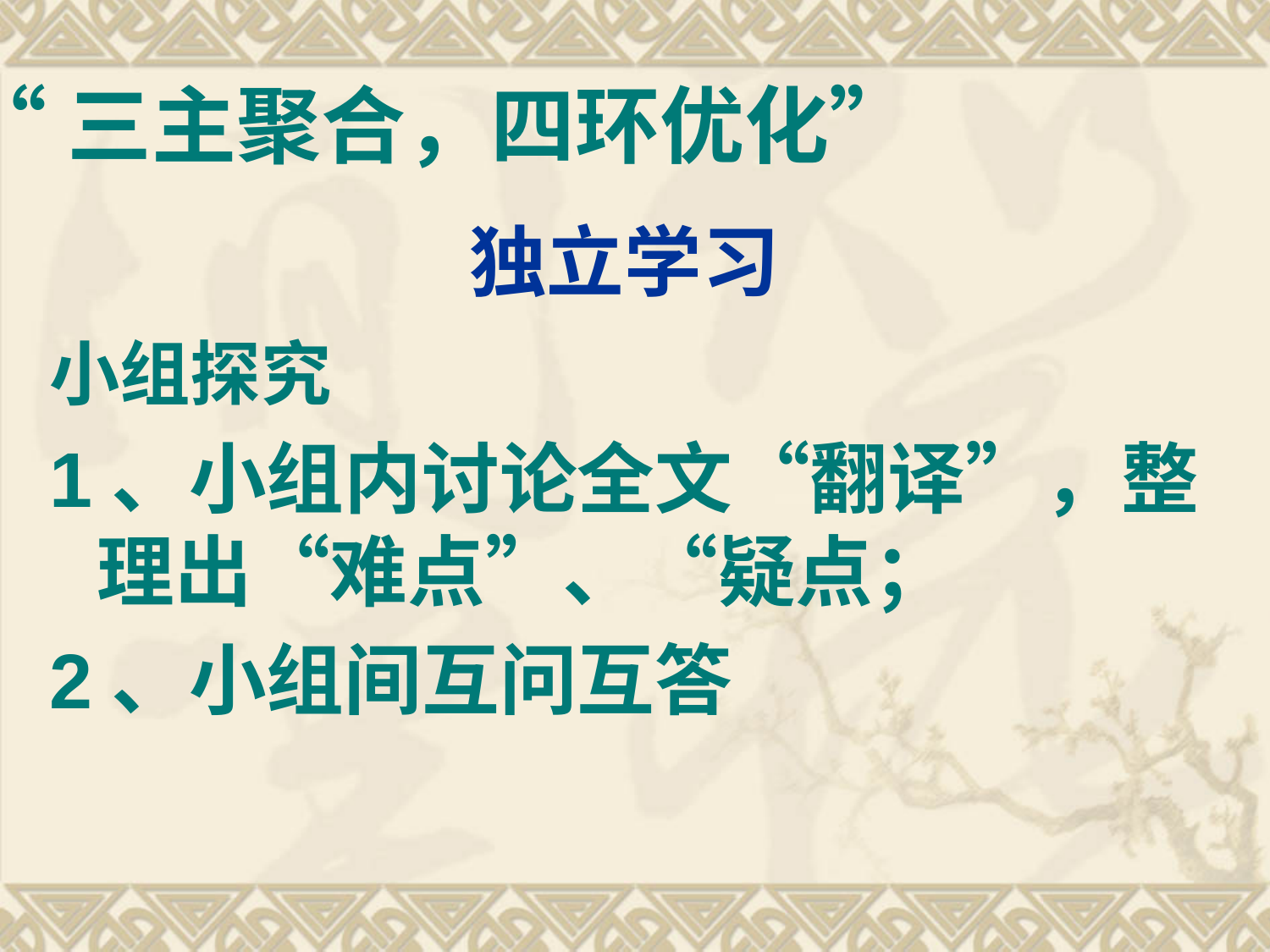

“三主聚合，四环优化”
独立学习
小组探究
1、小组内讨论全文“翻译”，整理出“难点”、“疑点；
2、小组间互问互答